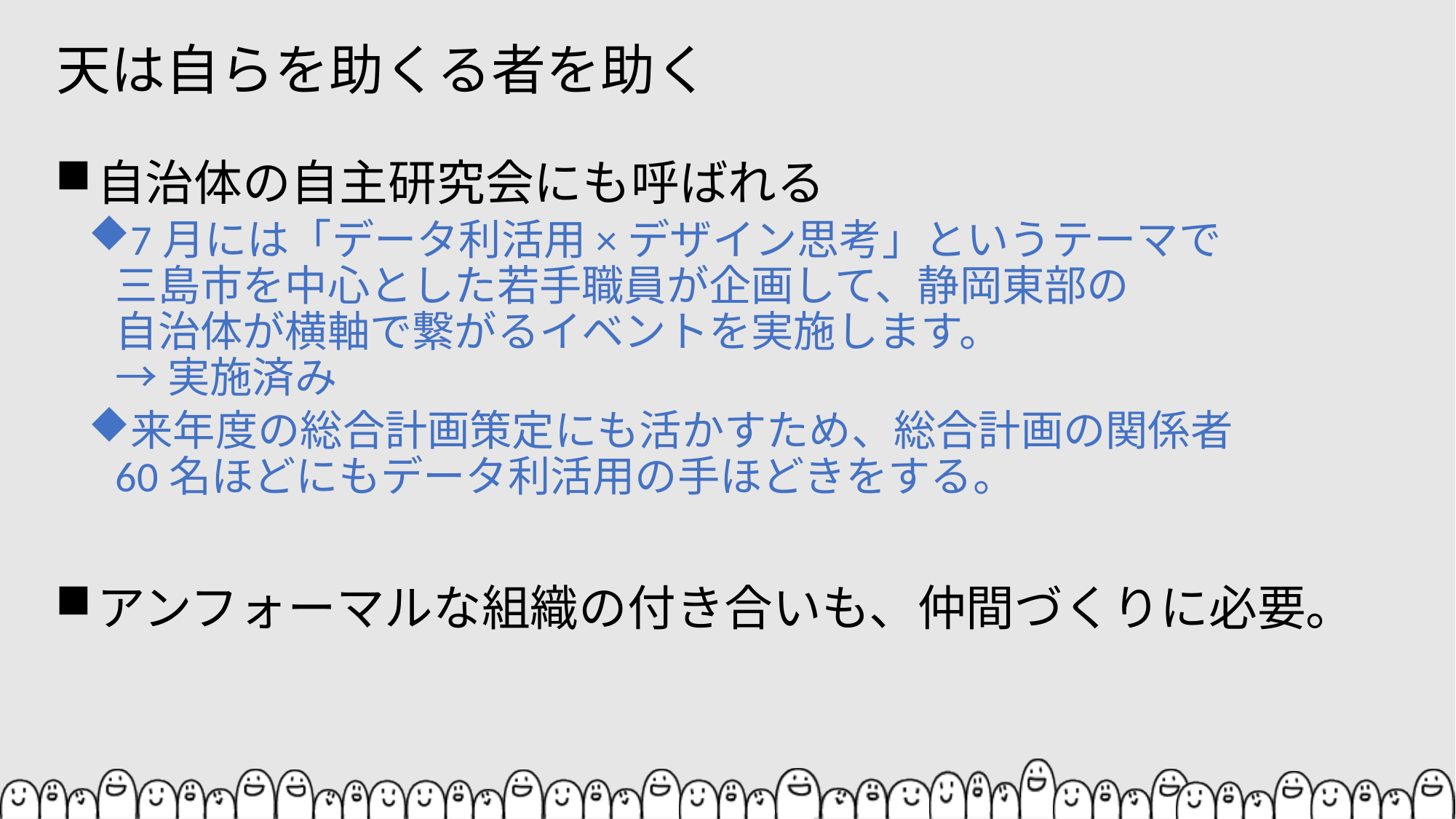

# 天は自らを助くる者を助く
自治体の自主研究会にも呼ばれる
7月には「データ利活用×デザイン思考」というテーマで
三島市を中心とした若手職員が企画して、静岡東部の
自治体が横軸で繋がるイベントを実施します。
→ 実施済み
来年度の総合計画策定にも活かすため、総合計画の関係者
60名ほどにもデータ利活用の手ほどきをする。

アンフォーマルな組織の付き合いも、仲間づくりに必要。